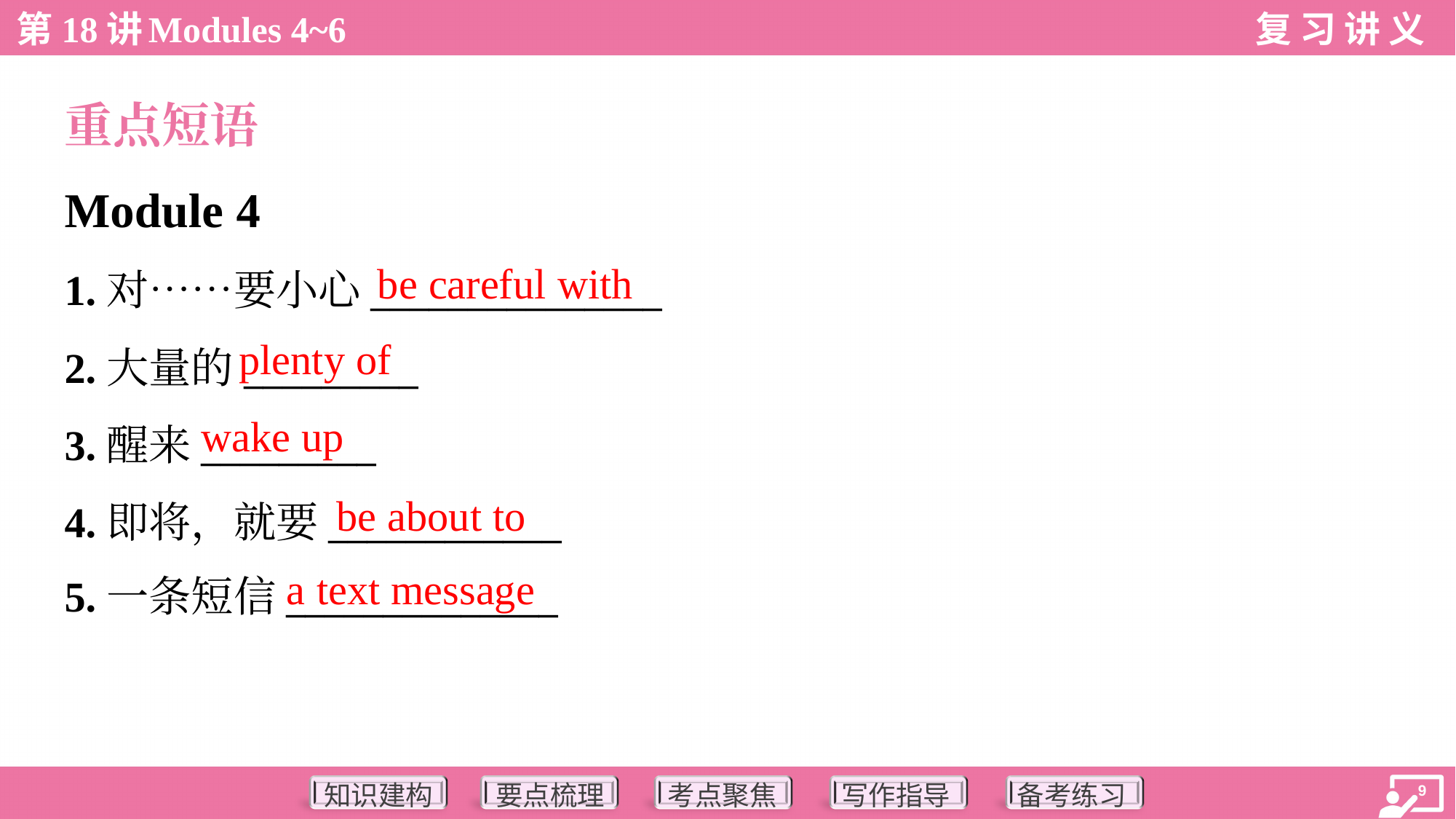

重点短语
Module 4
be careful with
1.对……要小心_______________
2.大量的_________
3.醒来_________
4.即将，就要____________
5.一条短信______________
plenty of
wake up
be about to
a text message